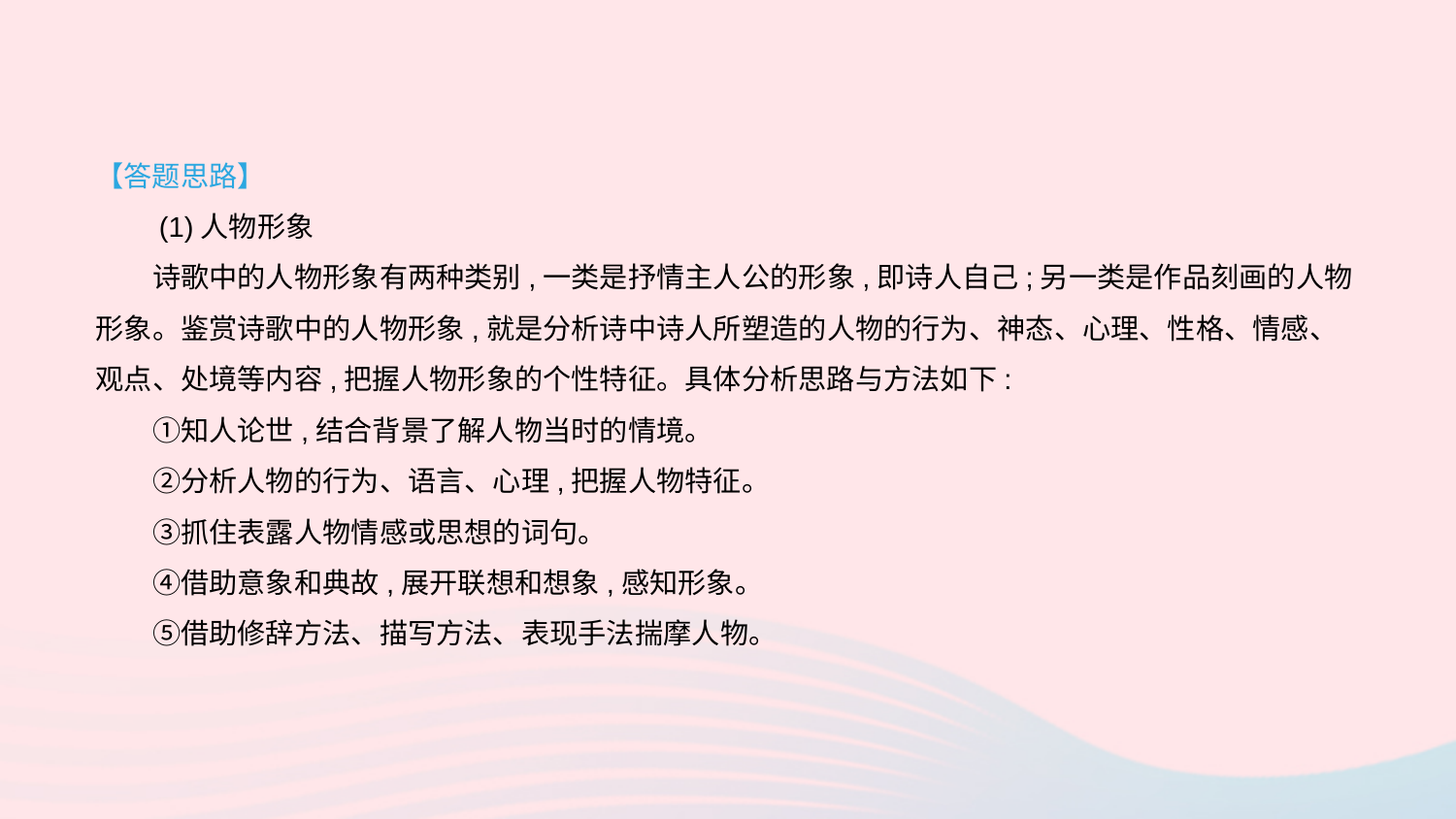

【答题思路】
　　(1)人物形象
　　诗歌中的人物形象有两种类别,一类是抒情主人公的形象,即诗人自己;另一类是作品刻画的人物形象。鉴赏诗歌中的人物形象,就是分析诗中诗人所塑造的人物的行为、神态、心理、性格、情感、观点、处境等内容,把握人物形象的个性特征。具体分析思路与方法如下:
　　①知人论世,结合背景了解人物当时的情境。
　　②分析人物的行为、语言、心理,把握人物特征。
　　③抓住表露人物情感或思想的词句。
　　④借助意象和典故,展开联想和想象,感知形象。
　　⑤借助修辞方法、描写方法、表现手法揣摩人物。